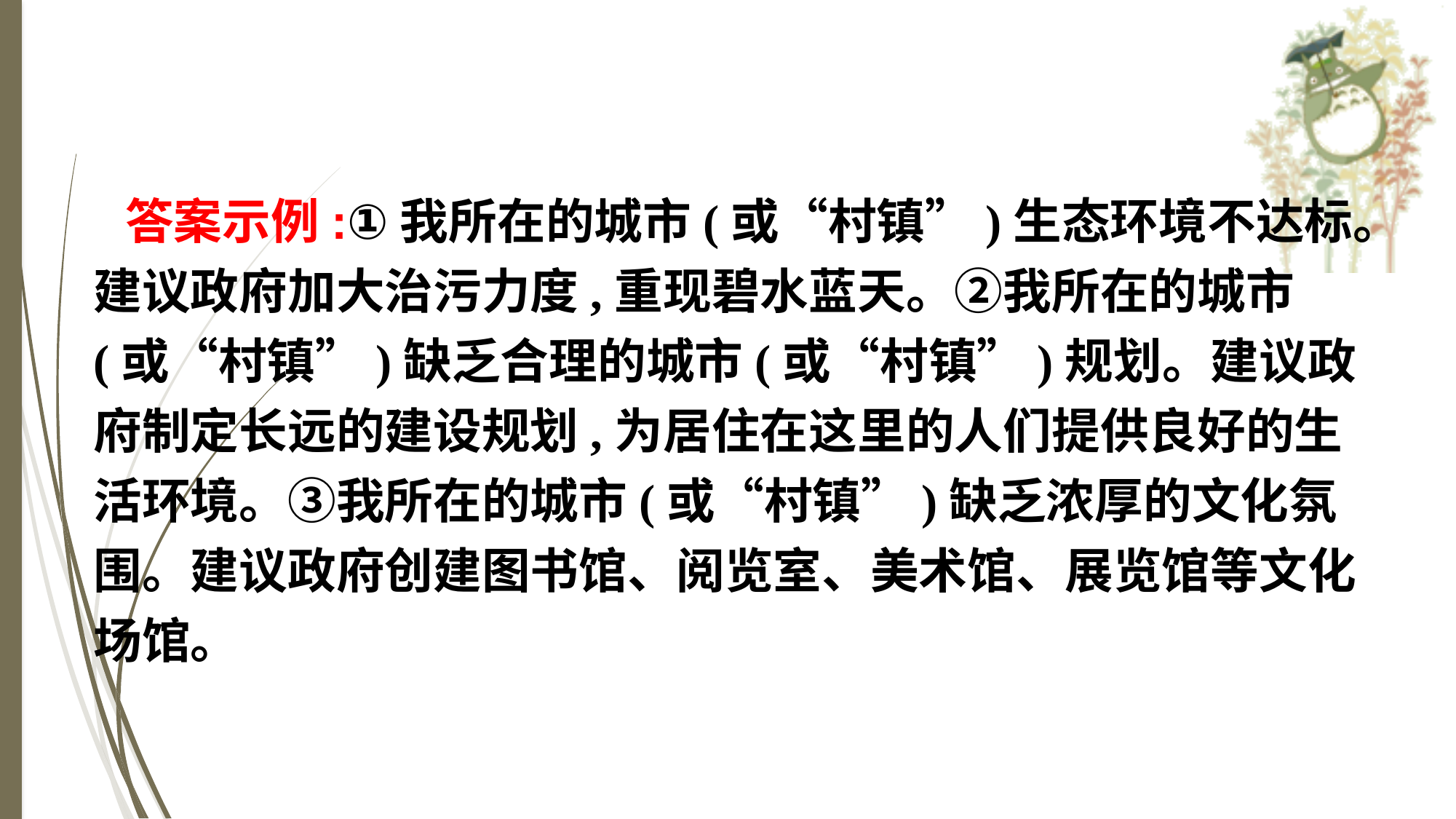

答案示例:①我所在的城市(或“村镇”)生态环境不达标。建议政府加大治污力度,重现碧水蓝天。②我所在的城市(或“村镇”)缺乏合理的城市(或“村镇”)规划。建议政府制定长远的建设规划,为居住在这里的人们提供良好的生活环境。③我所在的城市(或“村镇”)缺乏浓厚的文化氛围。建议政府创建图书馆、阅览室、美术馆、展览馆等文化场馆。